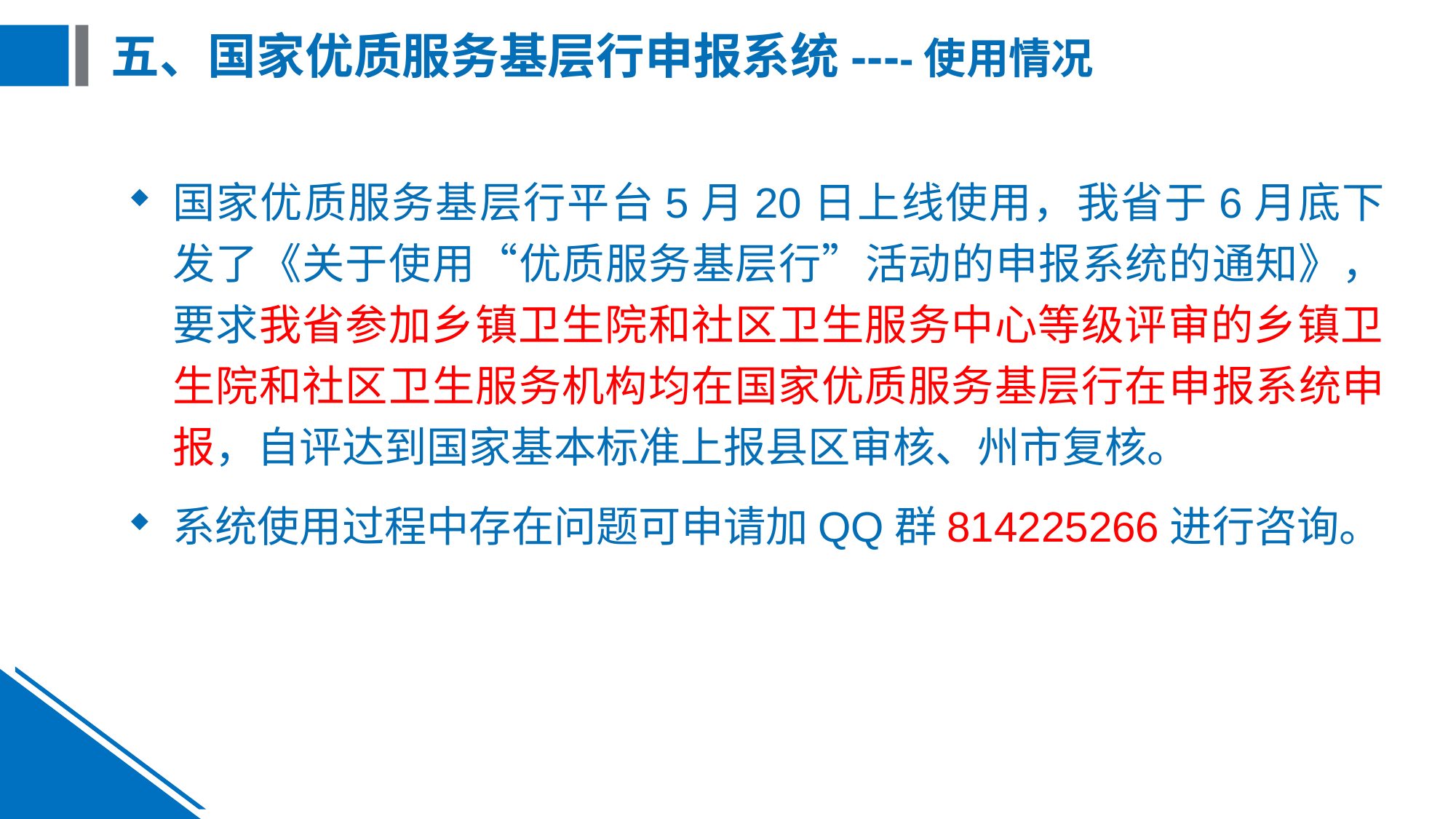

# 五、国家优质服务基层行申报系统----使用情况
国家优质服务基层行平台5月20日上线使用，我省于6月底下发了《关于使用“优质服务基层行”活动的申报系统的通知》，要求我省参加乡镇卫生院和社区卫生服务中心等级评审的乡镇卫生院和社区卫生服务机构均在国家优质服务基层行在申报系统申报，自评达到国家基本标准上报县区审核、州市复核。
系统使用过程中存在问题可申请加QQ群814225266进行咨询。